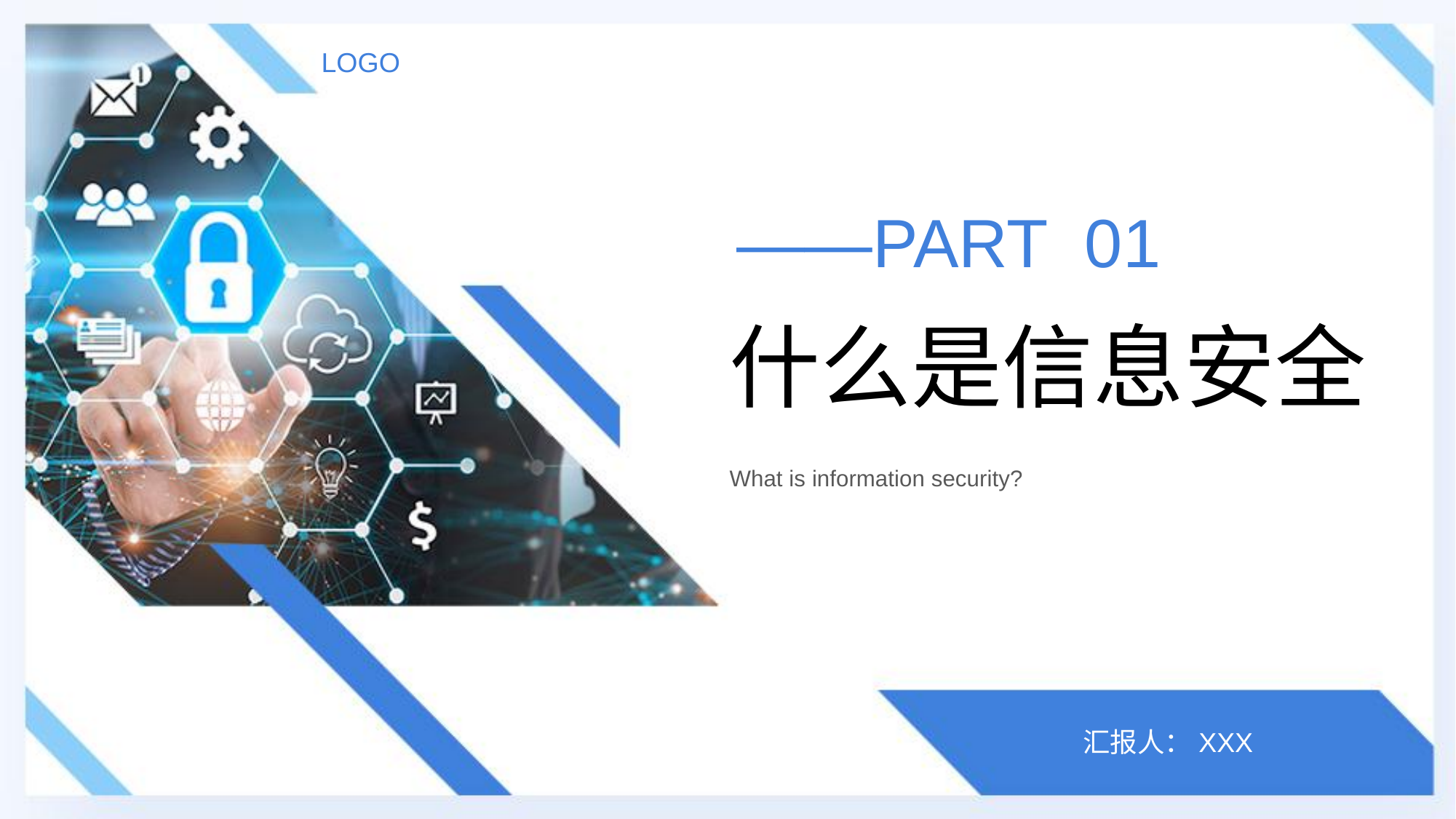

LOGO
——PART  01
什么是信息安全
What is information security?
汇报人：XXX